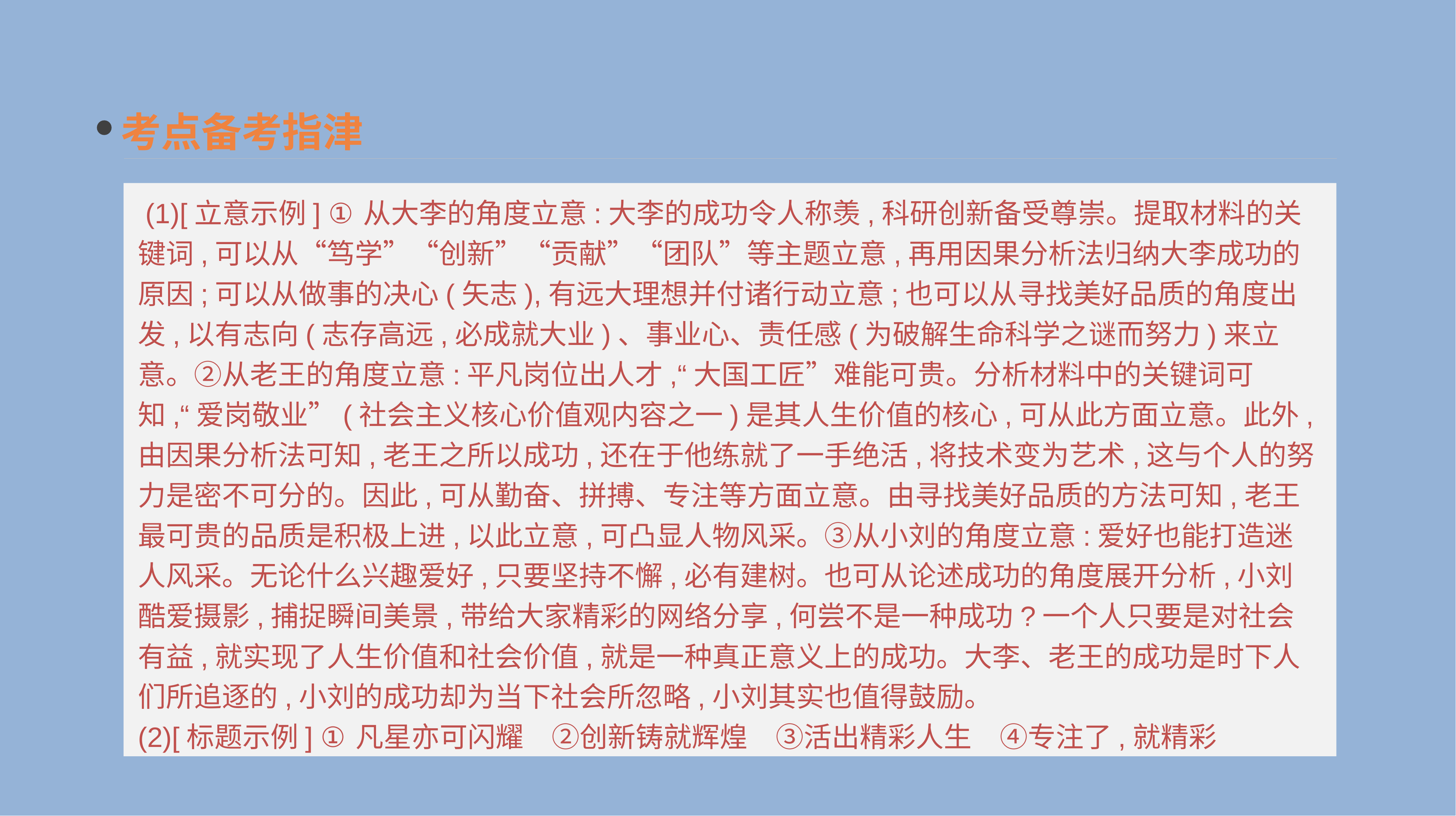

考点备考指津

 (1)[立意示例] ①从大李的角度立意:大李的成功令人称羡,科研创新备受尊崇。提取材料的关键词,可以从“笃学”“创新”“贡献”“团队”等主题立意,再用因果分析法归纳大李成功的原因;可以从做事的决心(矢志),有远大理想并付诸行动立意;也可以从寻找美好品质的角度出发,以有志向(志存高远,必成就大业)、事业心、责任感(为破解生命科学之谜而努力)来立意。②从老王的角度立意:平凡岗位出人才,“大国工匠”难能可贵。分析材料中的关键词可知,“爱岗敬业”(社会主义核心价值观内容之一)是其人生价值的核心,可从此方面立意。此外,由因果分析法可知,老王之所以成功,还在于他练就了一手绝活,将技术变为艺术,这与个人的努力是密不可分的。因此,可从勤奋、拼搏、专注等方面立意。由寻找美好品质的方法可知,老王最可贵的品质是积极上进,以此立意,可凸显人物风采。③从小刘的角度立意:爱好也能打造迷人风采。无论什么兴趣爱好,只要坚持不懈,必有建树。也可从论述成功的角度展开分析,小刘酷爱摄影,捕捉瞬间美景,带给大家精彩的网络分享,何尝不是一种成功?一个人只要是对社会有益,就实现了人生价值和社会价值,就是一种真正意义上的成功。大李、老王的成功是时下人们所追逐的,小刘的成功却为当下社会所忽略,小刘其实也值得鼓励。
(2)[标题示例] ①凡星亦可闪耀　②创新铸就辉煌　③活出精彩人生　④专注了,就精彩